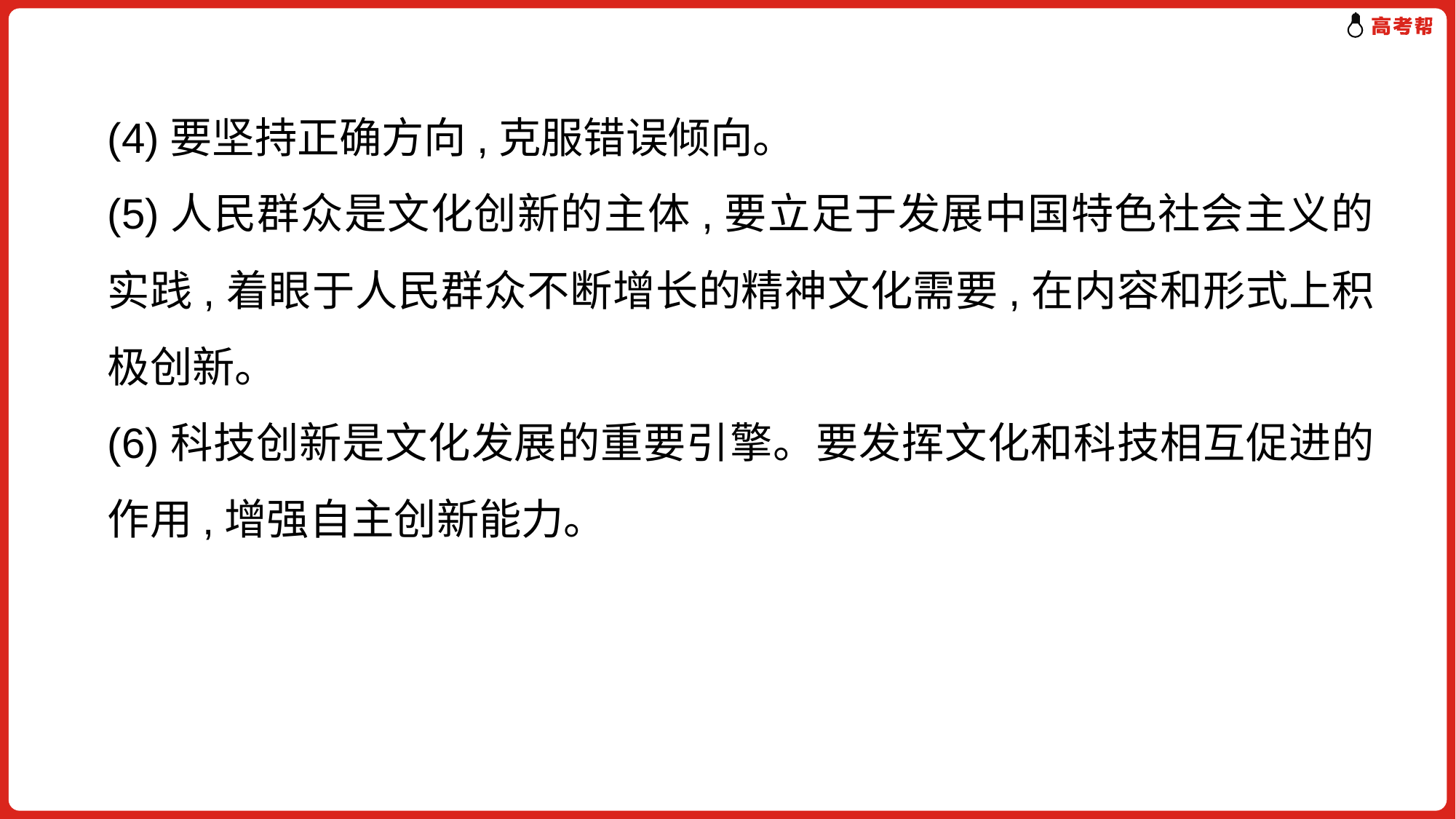

(4)要坚持正确方向,克服错误倾向。
(5)人民群众是文化创新的主体,要立足于发展中国特色社会主义的实践,着眼于人民群众不断增长的精神文化需要,在内容和形式上积极创新。
(6)科技创新是文化发展的重要引擎。要发挥文化和科技相互促进的作用,增强自主创新能力。